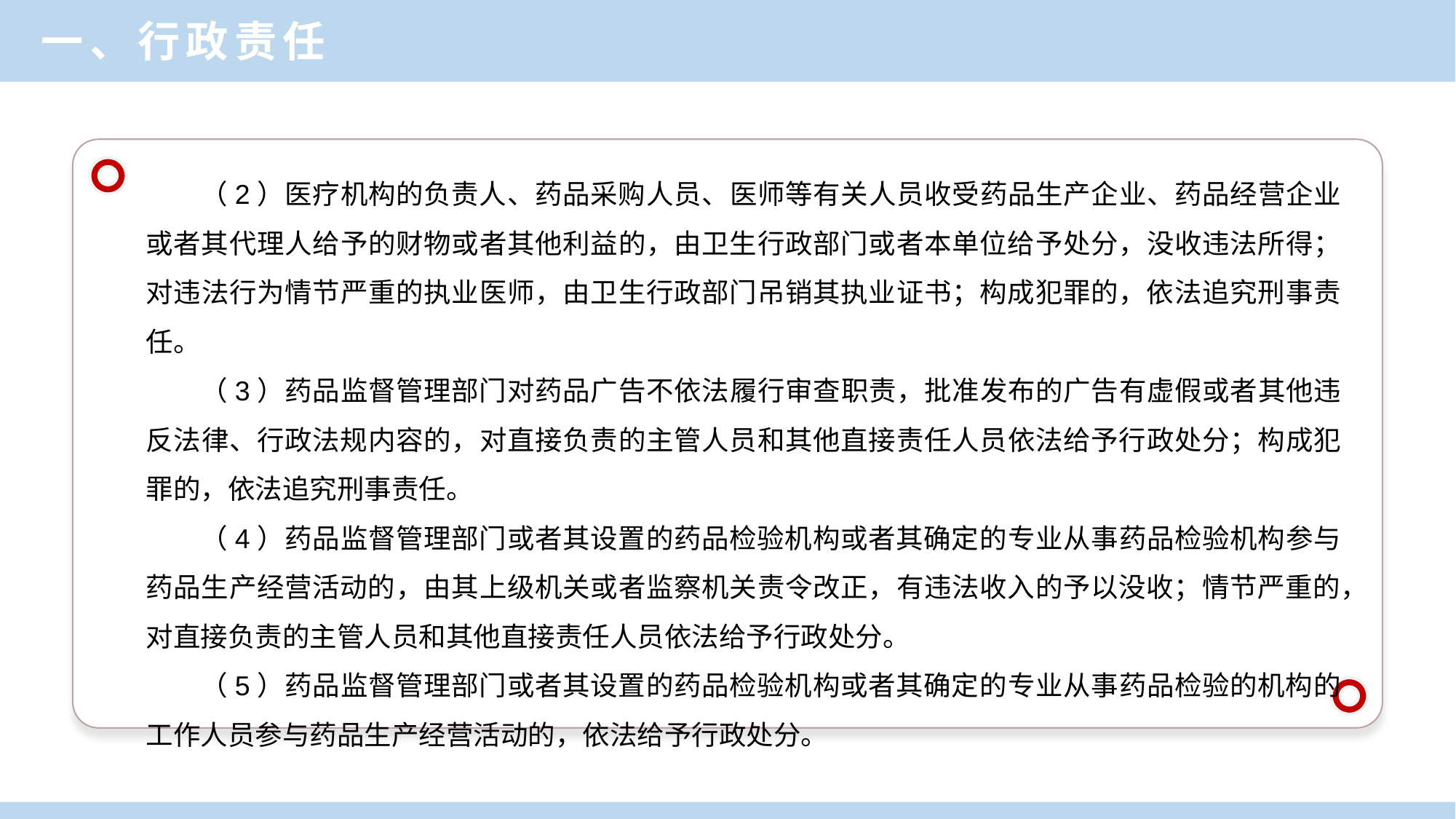

一、行政责任

（2）医疗机构的负责人、药品采购人员、医师等有关人员收受药品生产企业、药品经营企业或者其代理人给予的财物或者其他利益的，由卫生行政部门或者本单位给予处分，没收违法所得；对违法行为情节严重的执业医师，由卫生行政部门吊销其执业证书；构成犯罪的，依法追究刑事责任。
（3）药品监督管理部门对药品广告不依法履行审查职责，批准发布的广告有虚假或者其他违反法律、行政法规内容的，对直接负责的主管人员和其他直接责任人员依法给予行政处分；构成犯罪的，依法追究刑事责任。
（4）药品监督管理部门或者其设置的药品检验机构或者其确定的专业从事药品检验机构参与药品生产经营活动的，由其上级机关或者监察机关责令改正，有违法收入的予以没收；情节严重的，对直接负责的主管人员和其他直接责任人员依法给予行政处分。
（5）药品监督管理部门或者其设置的药品检验机构或者其确定的专业从事药品检验的机构的工作人员参与药品生产经营活动的，依法给予行政处分。